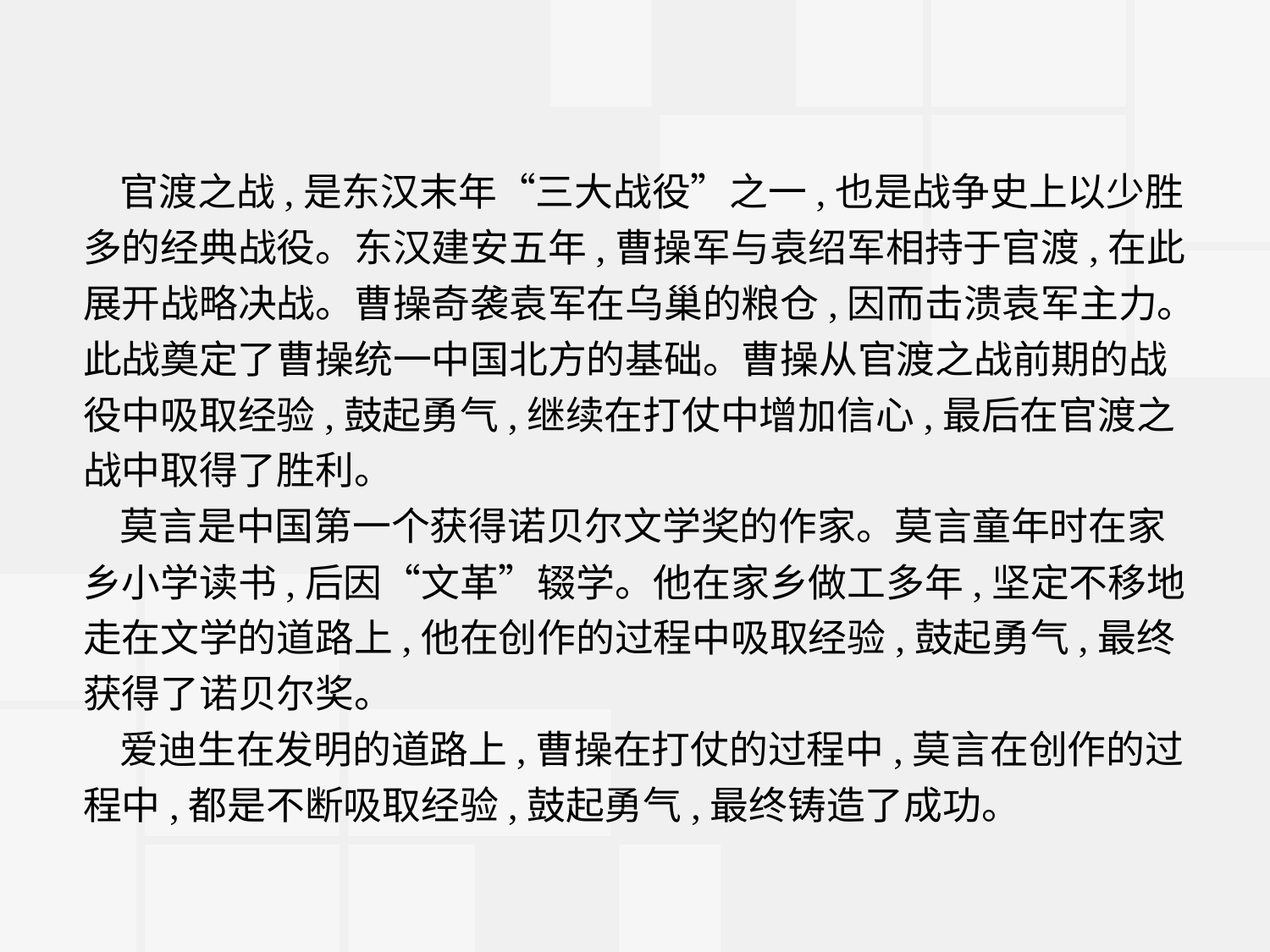

官渡之战,是东汉末年“三大战役”之一,也是战争史上以少胜多的经典战役。东汉建安五年,曹操军与袁绍军相持于官渡,在此展开战略决战。曹操奇袭袁军在乌巢的粮仓,因而击溃袁军主力。此战奠定了曹操统一中国北方的基础。曹操从官渡之战前期的战役中吸取经验,鼓起勇气,继续在打仗中增加信心,最后在官渡之战中取得了胜利。
莫言是中国第一个获得诺贝尔文学奖的作家。莫言童年时在家乡小学读书,后因“文革”辍学。他在家乡做工多年,坚定不移地走在文学的道路上,他在创作的过程中吸取经验,鼓起勇气,最终获得了诺贝尔奖。
爱迪生在发明的道路上,曹操在打仗的过程中,莫言在创作的过程中,都是不断吸取经验,鼓起勇气,最终铸造了成功。